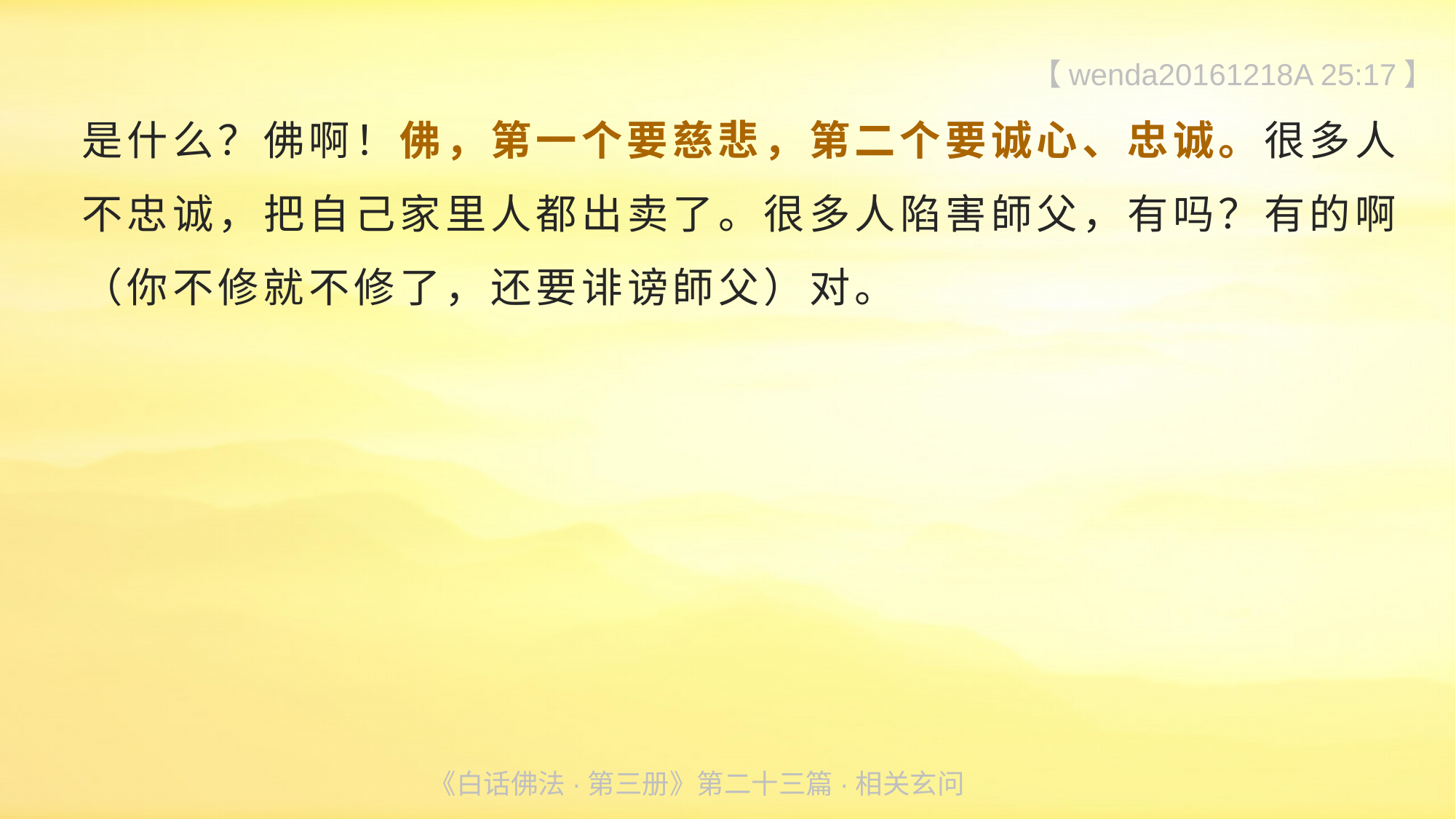

【wenda20161218A 25:17】
是什么？佛啊！佛，第一个要慈悲，第二个要诚心、忠诚。很多人不忠诚，把自己家里人都出卖了。很多人陷害師父，有吗？有的啊（你不修就不修了，还要诽谤師父）对。
《白话佛法·第三册》第二十三篇·相关玄问